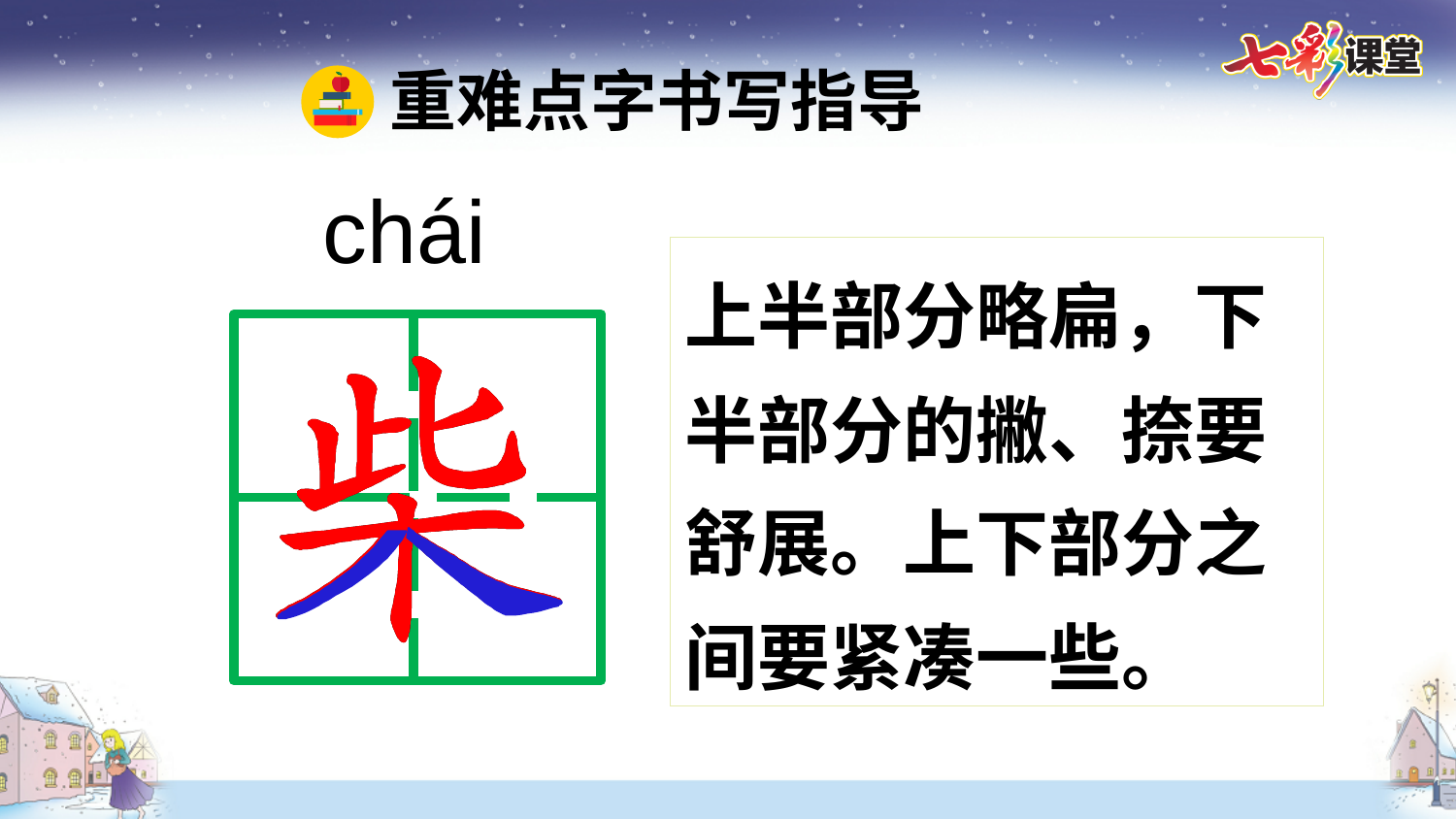

重难点字书写指导

chái
上半部分略扁，下半部分的撇、捺要舒展。上下部分之间要紧凑一些。